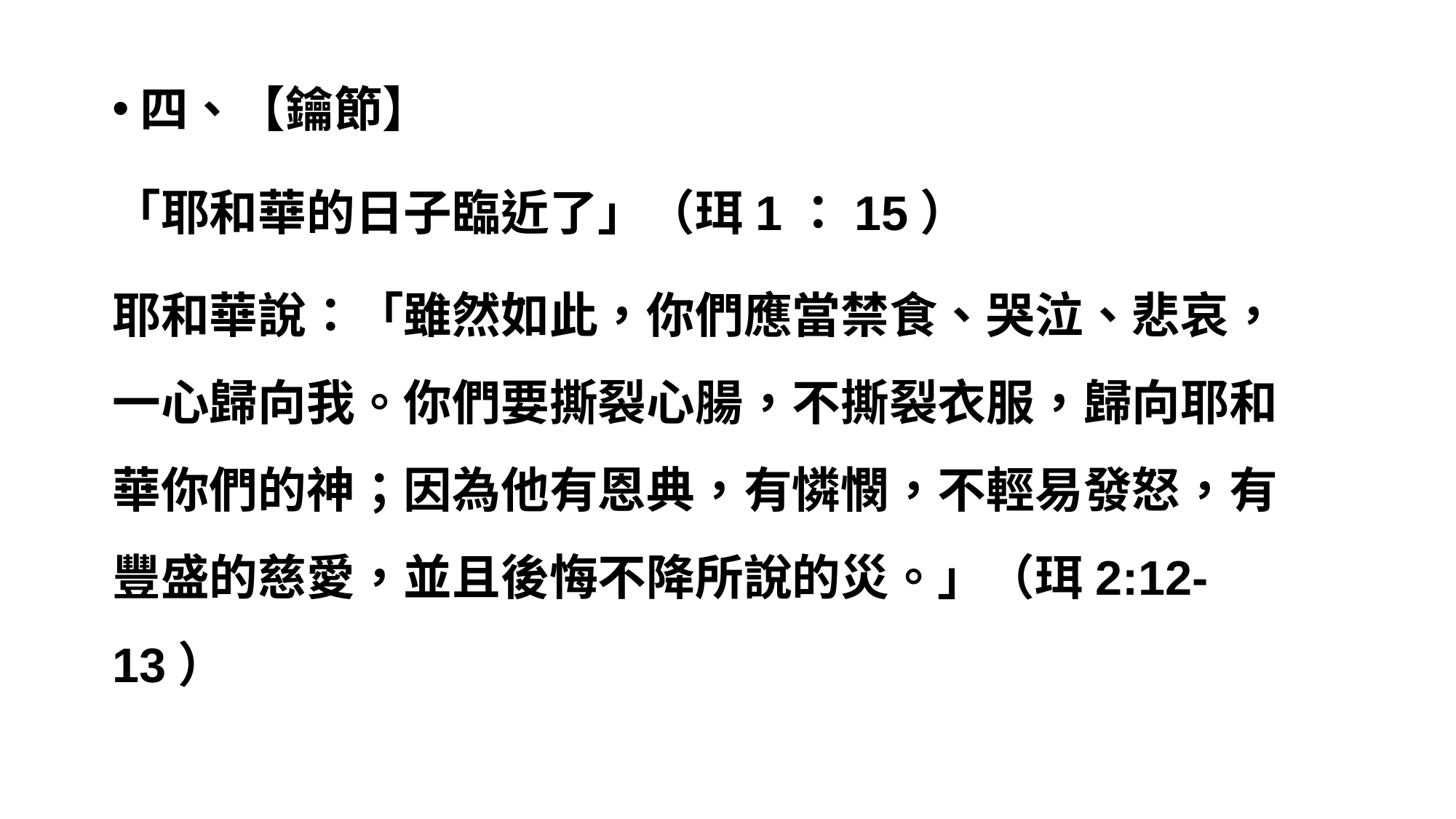

四、【鑰節】
「耶和華的日子臨近了」（珥1：15）
耶和華說：「雖然如此，你們應當禁食、哭泣、悲哀，一心歸向我。你們要撕裂心腸，不撕裂衣服，歸向耶和華你們的神；因為他有恩典，有憐憫，不輕易發怒，有豐盛的慈愛，並且後悔不降所說的災。」（珥2:12-13）